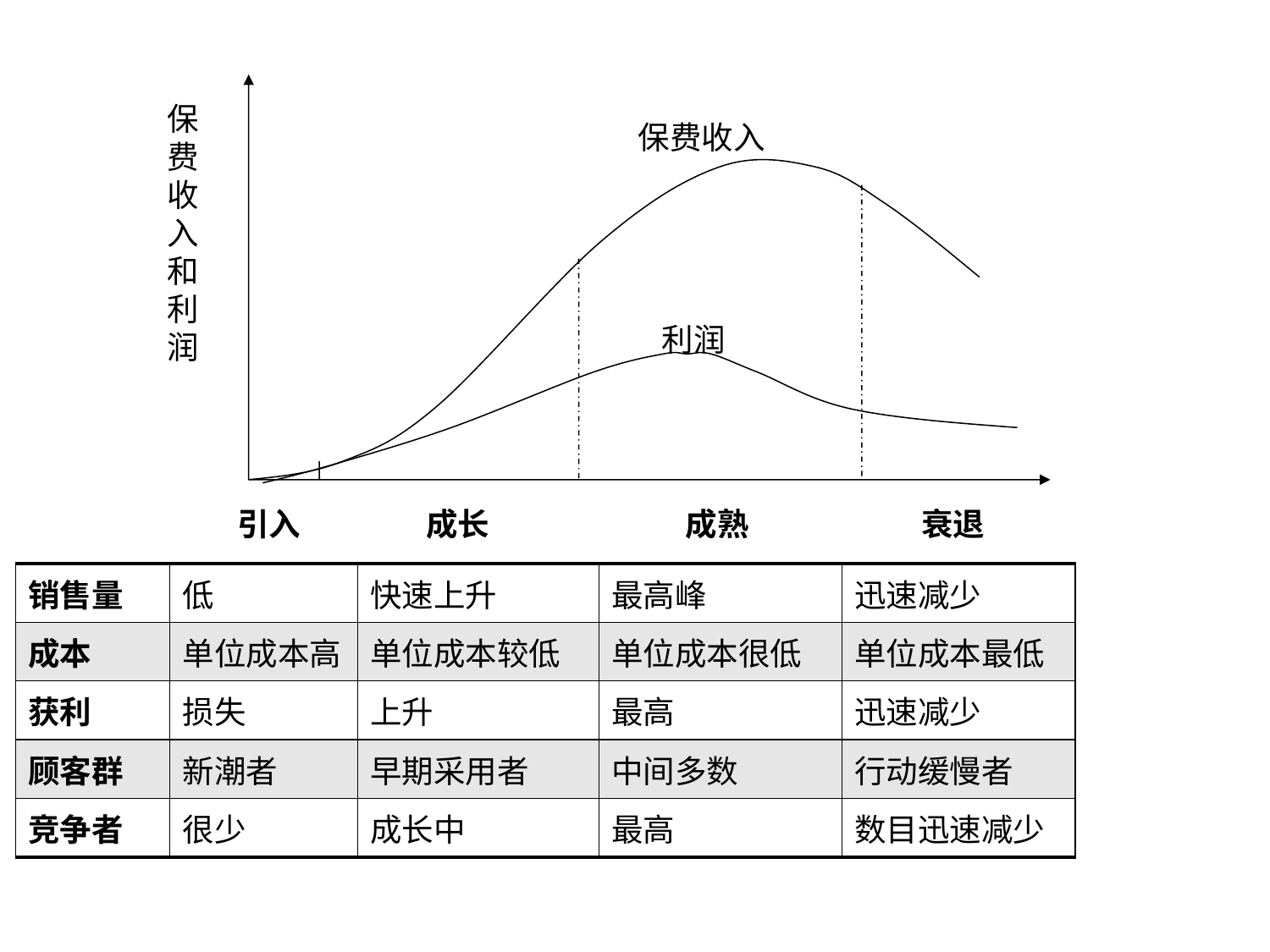

保费收入和利润
保费收入

利润

引入
成长
成熟
衰退
| 销售量 | 低 | 快速上升 | 最高峰 | 迅速减少 |
| --- | --- | --- | --- | --- |
| 成本 | 单位成本高 | 单位成本较低 | 单位成本很低 | 单位成本最低 |
| 获利 | 损失 | 上升 | 最高 | 迅速减少 |
| 顾客群 | 新潮者 | 早期采用者 | 中间多数 | 行动缓慢者 |
| 竞争者 | 很少 | 成长中 | 最高 | 数目迅速减少 |